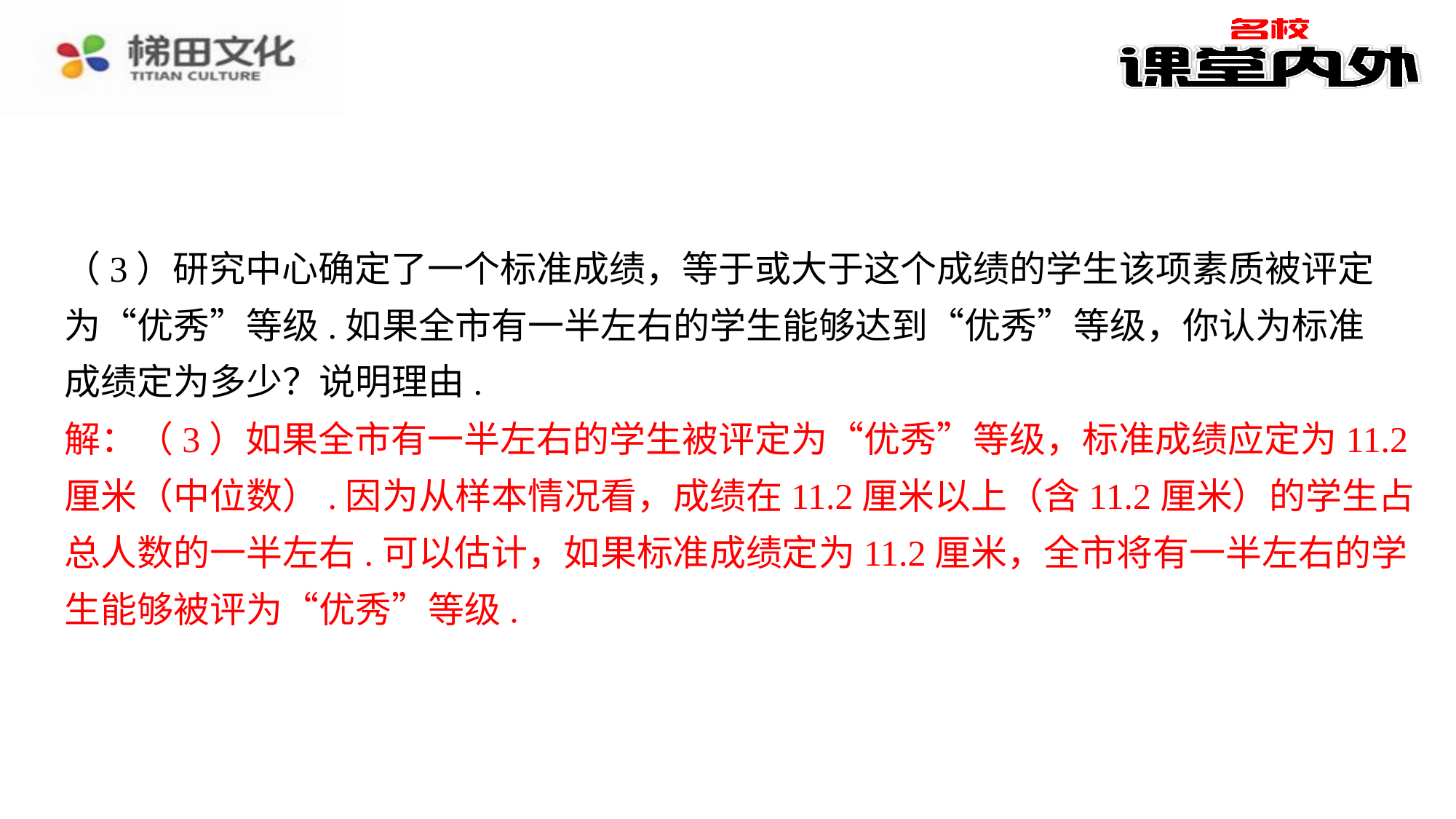

（3）研究中心确定了一个标准成绩，等于或大于这个成绩的学生该项素质被评定为“优秀”等级.如果全市有一半左右的学生能够达到“优秀”等级，你认为标准成绩定为多少？说明理由.
解：（3）如果全市有一半左右的学生被评定为“优秀”等级，标准成绩应定为11.2厘米（中位数）.因为从样本情况看，成绩在11.2厘米以上（含11.2厘米）的学生占总人数的一半左右.可以估计，如果标准成绩定为11.2厘米，全市将有一半左右的学生能够被评为“优秀”等级.⁠
解：（3）如果全市有一半左右的学生被评定为“优秀”等级，标准成绩应定为11.2
厘米（中位数）.因为从样本情况看，成绩在11.2厘米以上（含11.2厘米）的学生占
总人数的一半左右.可以估计，如果标准成绩定为11.2厘米，全市将有一半左右的学
生能够被评为“优秀”等级.